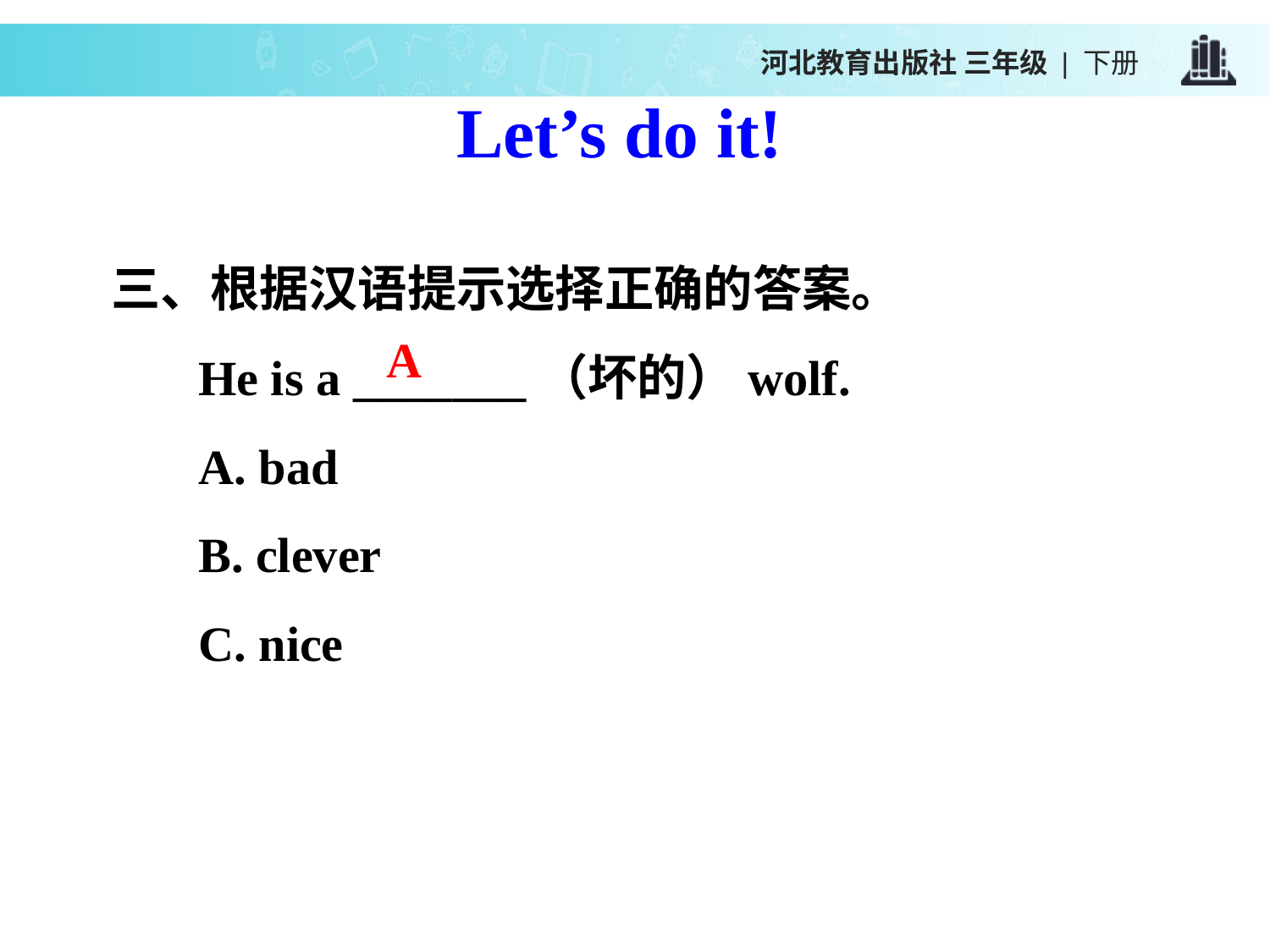

河北教育出版社 三年级 | 下册
Let’s do it!
三、根据汉语提示选择正确的答案。
He is a _______（坏的）wolf.
A. bad
B. clever
C. nice
A